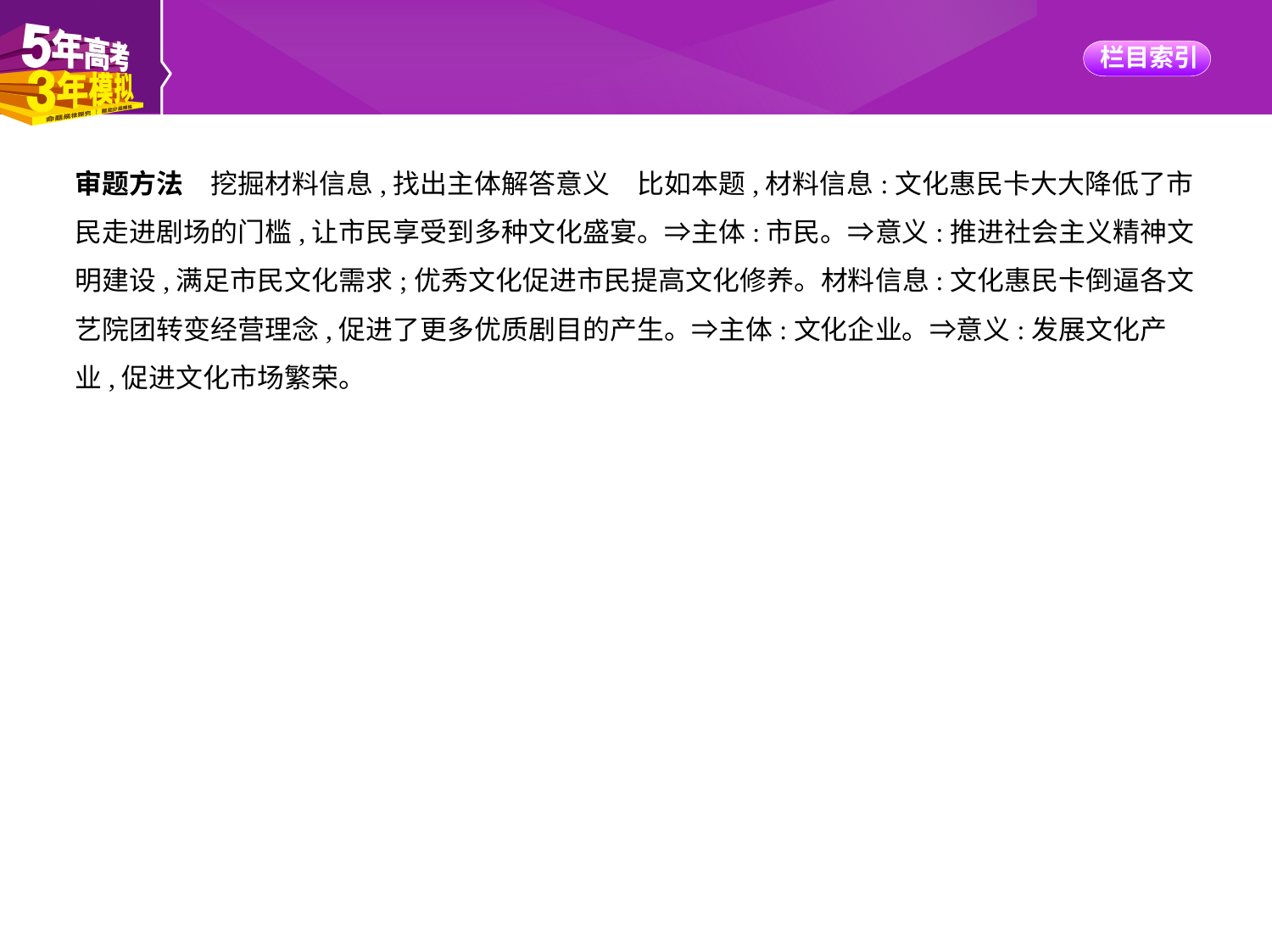

审题方法　挖掘材料信息,找出主体解答意义　比如本题,材料信息:文化惠民卡大大降低了市
民走进剧场的门槛,让市民享受到多种文化盛宴。⇒主体:市民。⇒意义:推进社会主义精神文
明建设,满足市民文化需求;优秀文化促进市民提高文化修养。材料信息:文化惠民卡倒逼各文
艺院团转变经营理念,促进了更多优质剧目的产生。⇒主体:文化企业。⇒意义:发展文化产
业,促进文化市场繁荣。